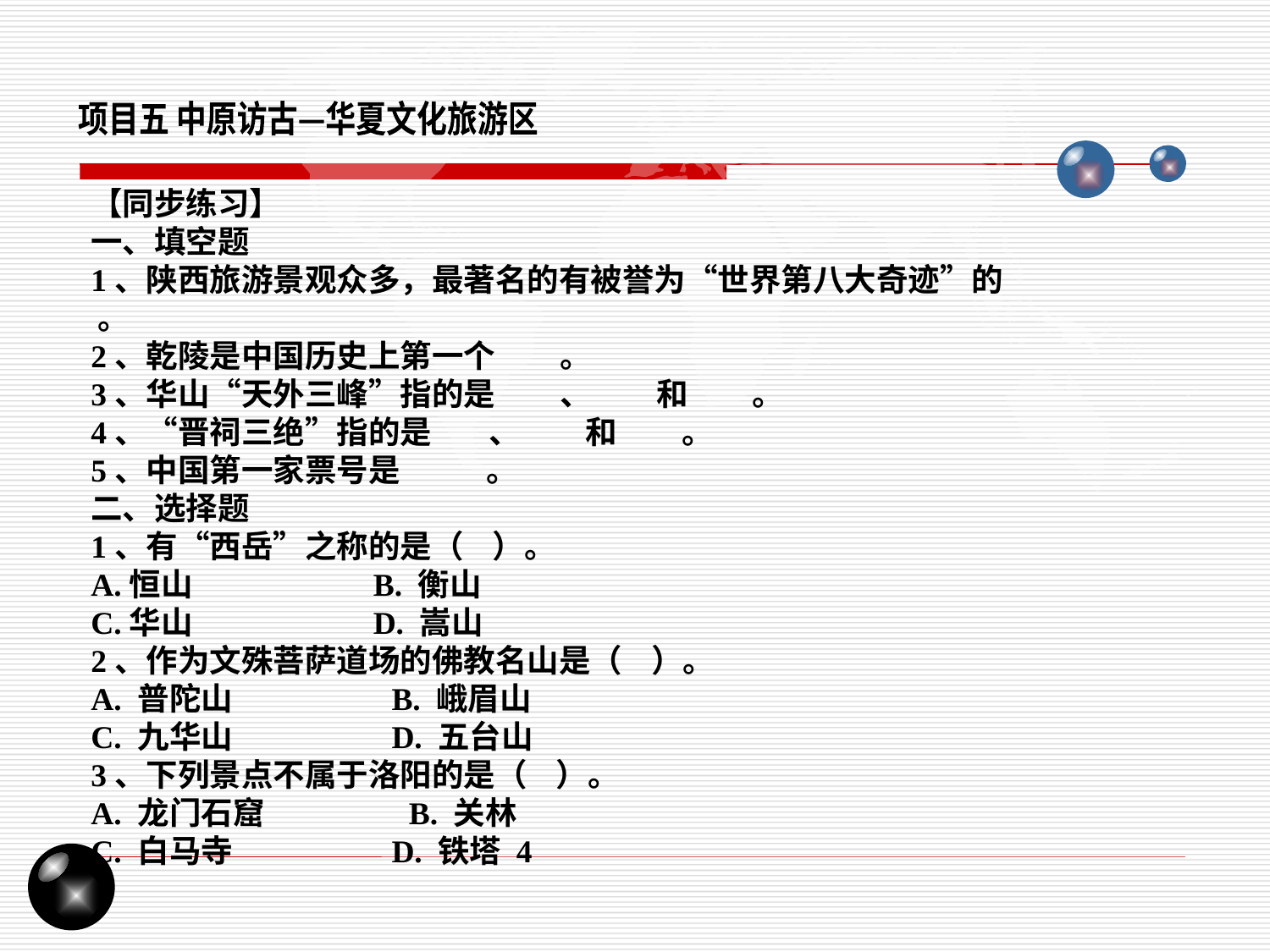

项目五 中原访古—华夏文化旅游区
【同步练习】
一、填空题
1、陕西旅游景观众多，最著名的有被誉为“世界第八大奇迹”的               。
2、乾陵是中国历史上第一个         。
3、华山“天外三峰”指的是         、         和         。
4、“晋祠三绝”指的是        、         和         。
5、中国第一家票号是            。
二、选择题
1、有“西岳”之称的是（    ）。
A.恒山                        B. 衡山
C.华山                        D. 嵩山
2、作为文殊菩萨道场的佛教名山是（    ）。
A. 普陀山                     B. 峨眉山
C. 九华山                     D. 五台山
3、下列景点不属于洛阳的是（    ）。
A. 龙门石窟                   B. 关林
C. 白马寺                     D. 铁塔 4